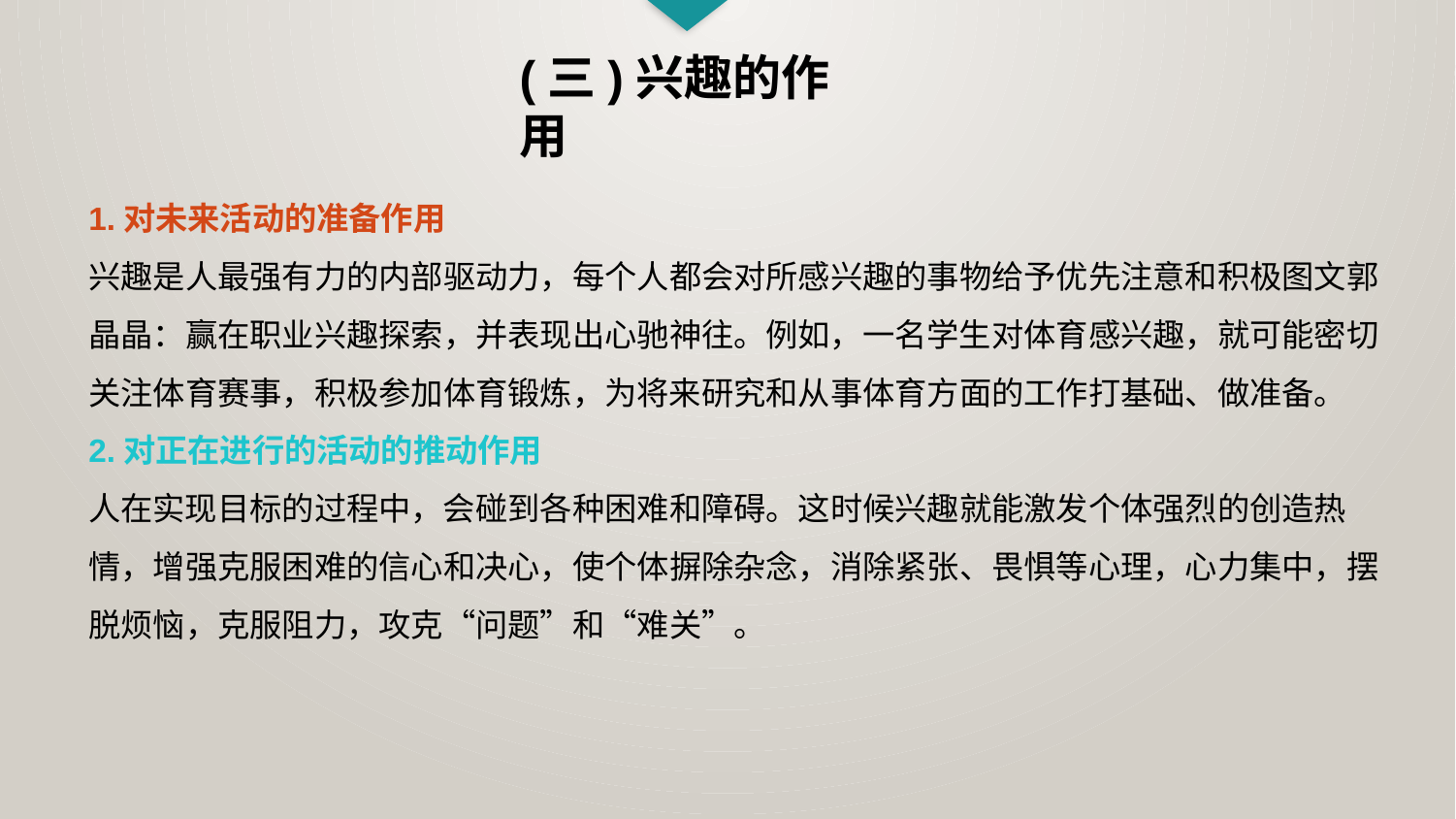

(三)兴趣的作用
1.对未来活动的准备作用
兴趣是人最强有力的内部驱动力，每个人都会对所感兴趣的事物给予优先注意和积极图文郭晶晶：赢在职业兴趣探索，并表现出心驰神往。例如，一名学生对体育感兴趣，就可能密切关注体育赛事，积极参加体育锻炼，为将来研究和从事体育方面的工作打基础、做准备。
2.对正在进行的活动的推动作用
人在实现目标的过程中，会碰到各种困难和障碍。这时候兴趣就能激发个体强烈的创造热情，增强克服困难的信心和决心，使个体摒除杂念，消除紧张、畏惧等心理，心力集中，摆脱烦恼，克服阻力，攻克“问题”和“难关”。
44